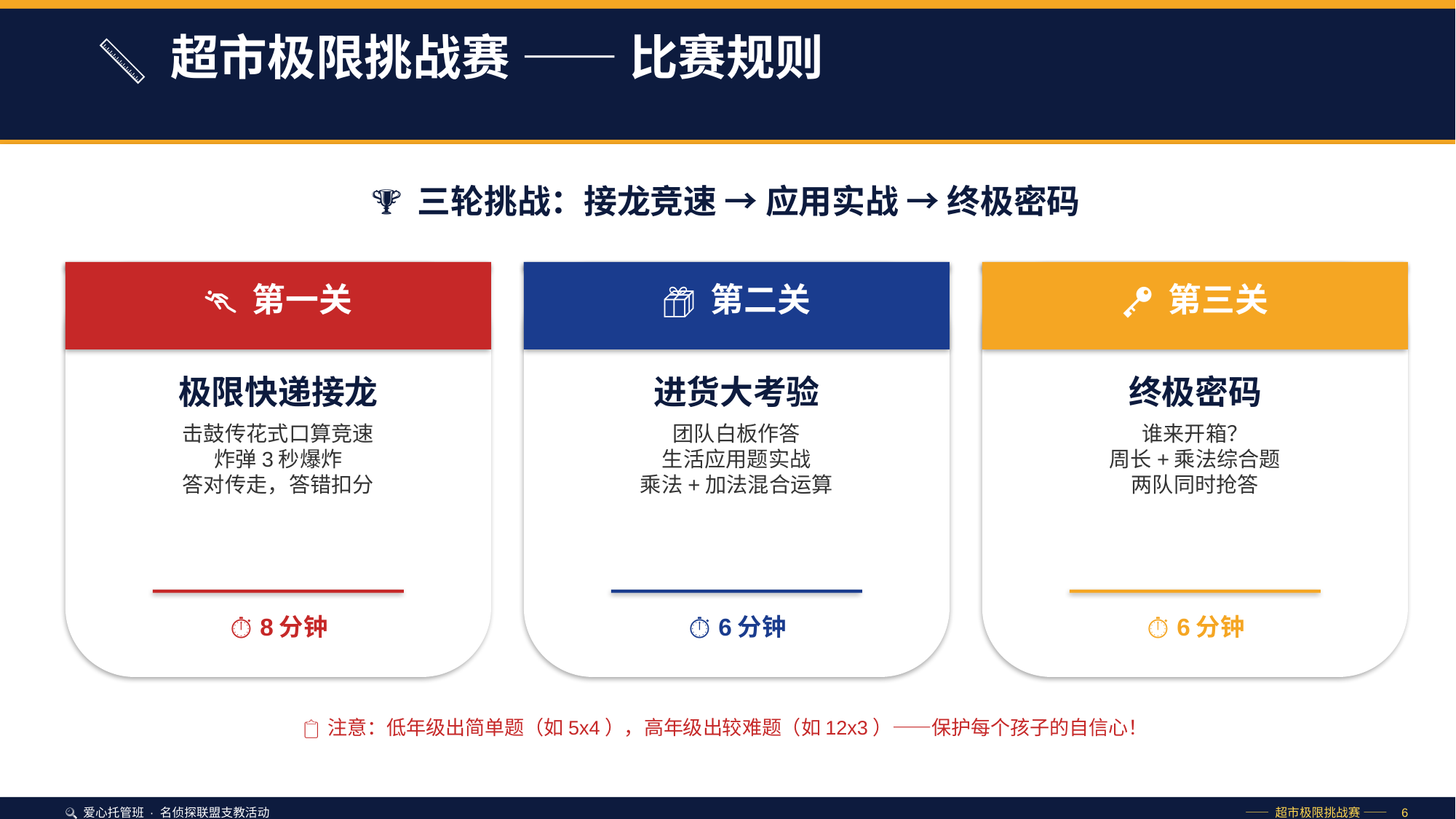

📏 超市极限挑战赛 —— 比赛规则

🏆 三轮挑战：接龙竞速 → 应用实战 → 终极密码

🏃 第一关
📦 第二关
🔑 第三关
极限快递接龙
进货大考验
终极密码
击鼓传花式口算竞速
炸弹3秒爆炸
答对传走，答错扣分
团队白板作答
生活应用题实战
乘法+加法混合运算
谁来开箱？
周长+乘法综合题
两队同时抢答

⏱ 8分钟
⏱ 6分钟
⏱ 6分钟
📋 注意：低年级出简单题（如5x4），高年级出较难题（如12x3）——保护每个孩子的自信心！

🔍 爱心托管班 · 名侦探联盟支教活动
—— 超市极限挑战赛 ——    6